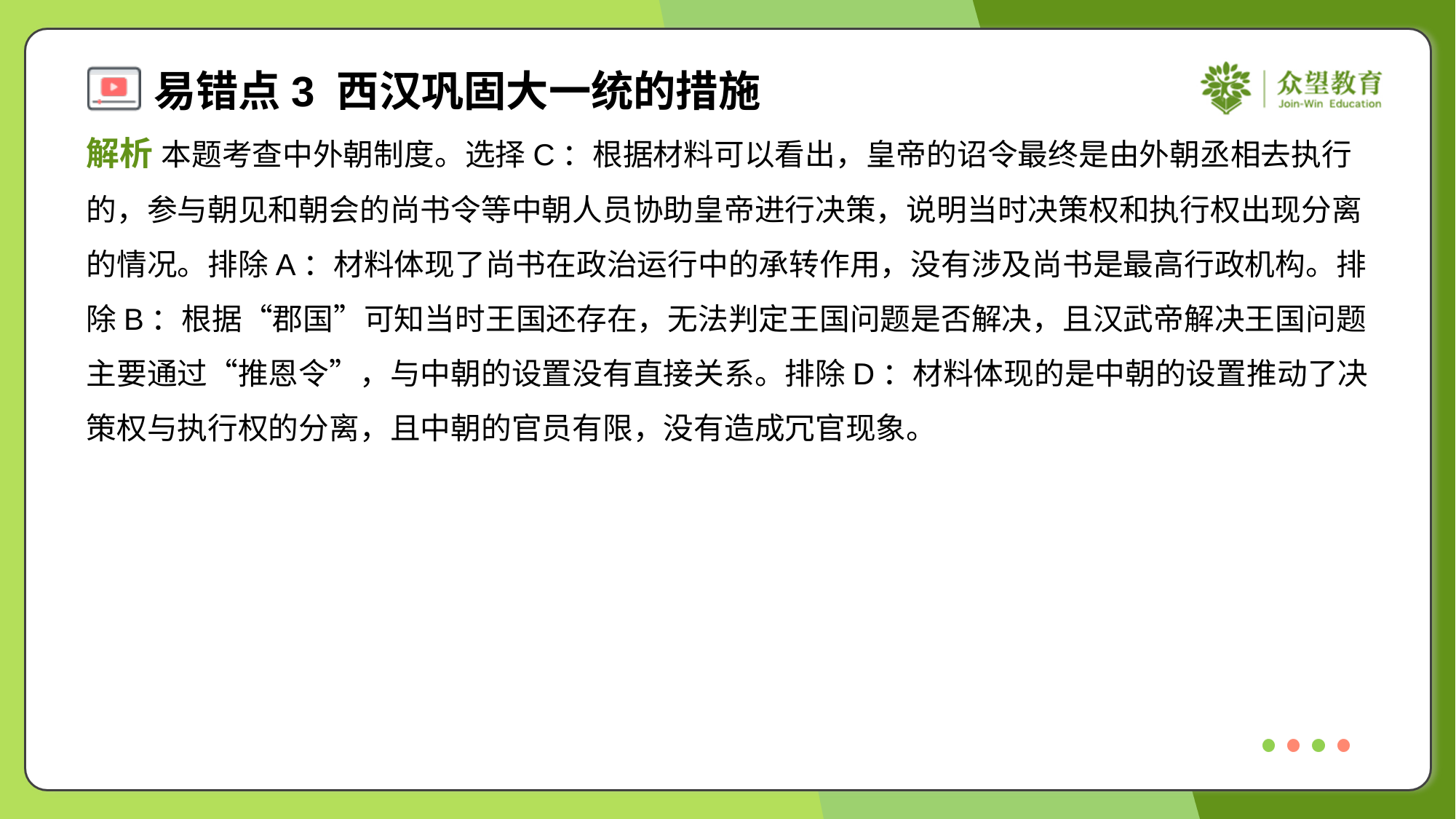

解析 本题考查中外朝制度。选择C：根据材料可以看出，皇帝的诏令最终是由外朝丞相去执行
的，参与朝见和朝会的尚书令等中朝人员协助皇帝进行决策，说明当时决策权和执行权出现分离
的情况。排除A：材料体现了尚书在政治运行中的承转作用，没有涉及尚书是最高行政机构。排
除B：根据“郡国”可知当时王国还存在，无法判定王国问题是否解决，且汉武帝解决王国问题
主要通过“推恩令”，与中朝的设置没有直接关系。排除D：材料体现的是中朝的设置推动了决
策权与执行权的分离，且中朝的官员有限，没有造成冗官现象。